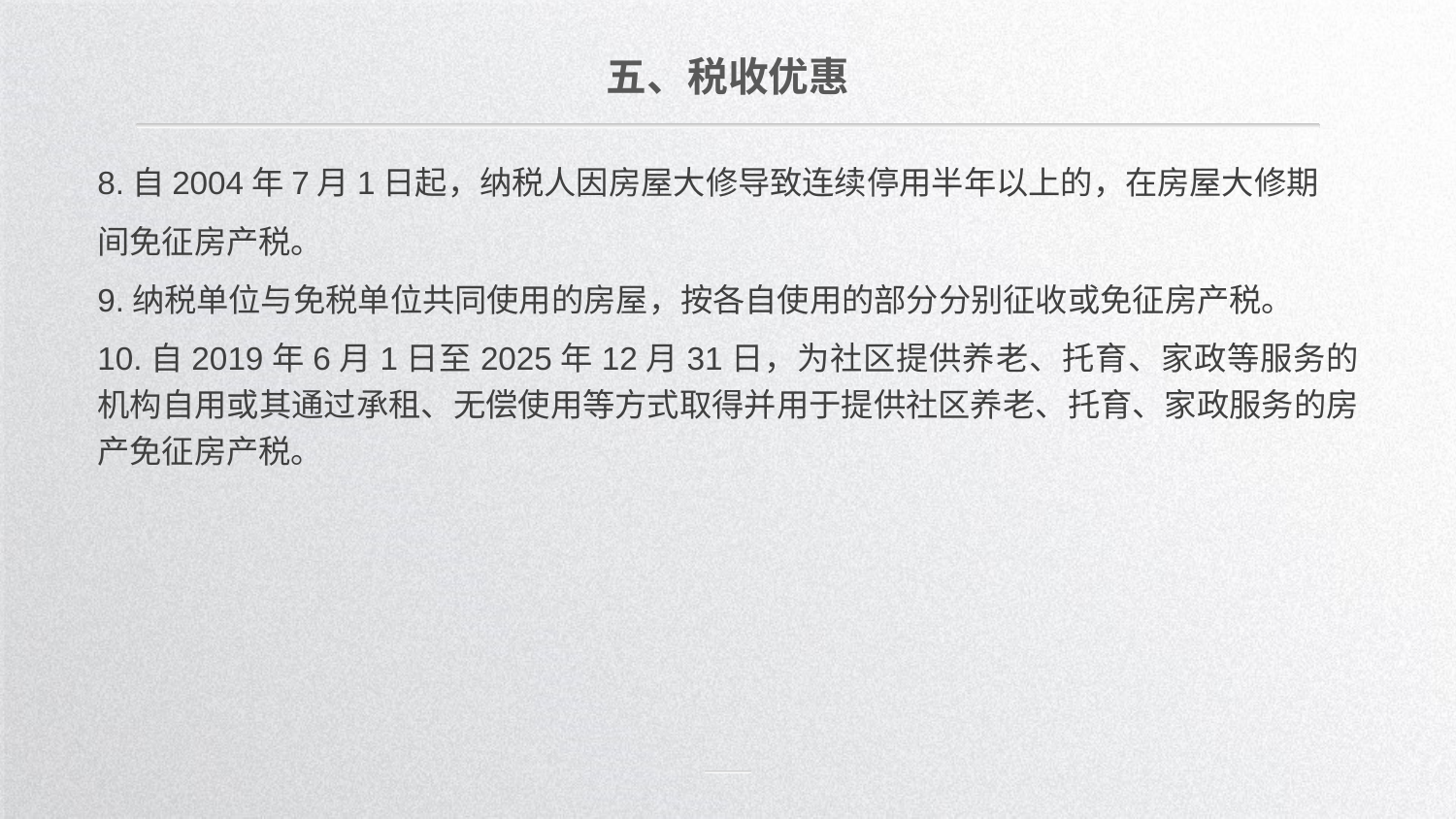

五、税收优惠
8.自2004年7月1日起，纳税人因房屋大修导致连续停用半年以上的，在房屋大修期
间免征房产税。
9.纳税单位与免税单位共同使用的房屋，按各自使用的部分分别征收或免征房产税。
10.自2019年6月1日至2025年12月31日，为社区提供养老、托育、家政等服务的机构自用或其通过承租、无偿使用等方式取得并用于提供社区养老、托育、家政服务的房产免征房产税。